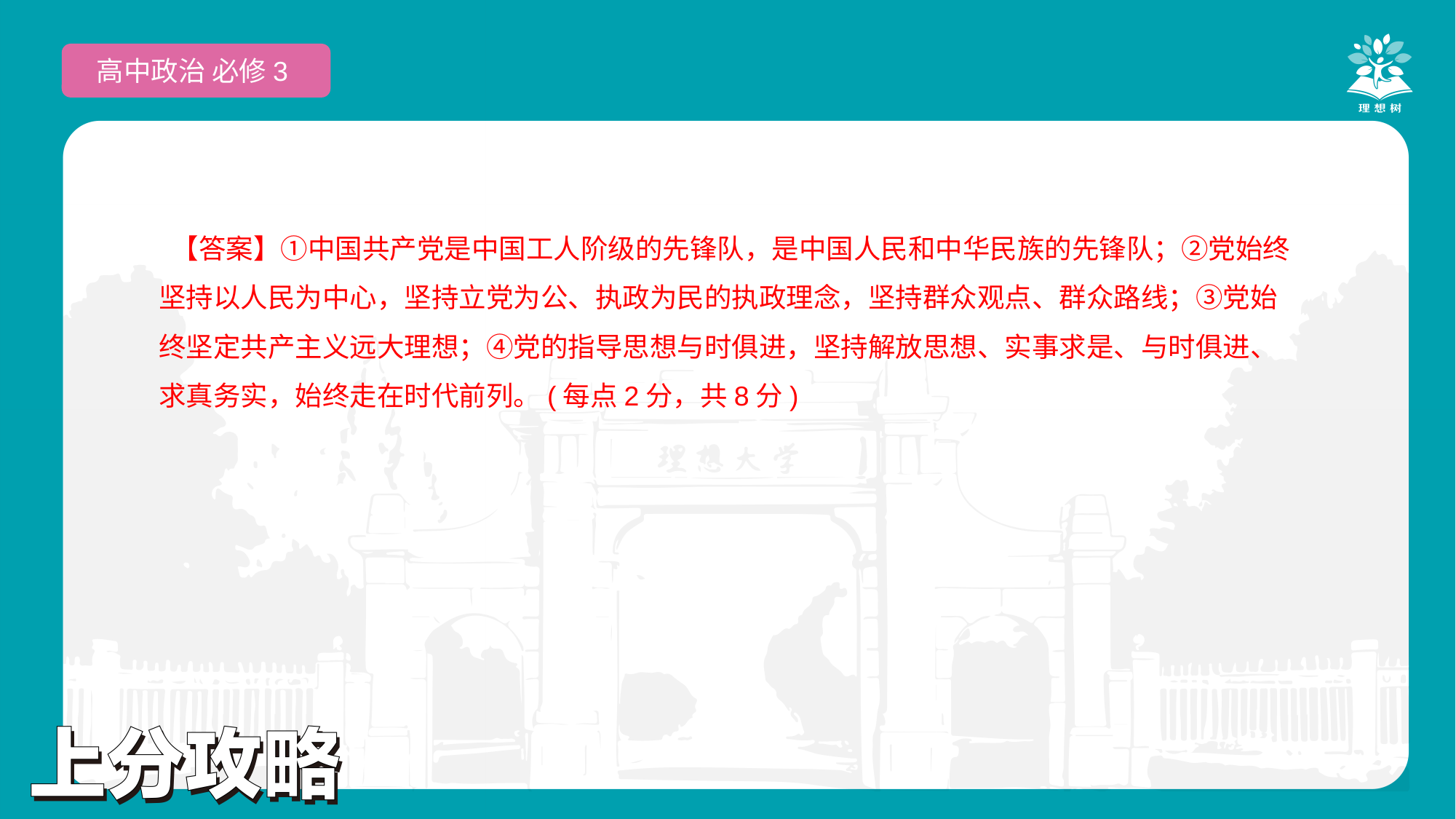

高中政治 必修3
 【答案】①中国共产党是中国工人阶级的先锋队，是中国人民和中华民族的先锋队；②党始终坚持以人民为中心，坚持立党为公、执政为民的执政理念，坚持群众观点、群众路线；③党始终坚定共产主义远大理想；④党的指导思想与时俱进，坚持解放思想、实事求是、与时俱进、求真务实，始终走在时代前列。(每点2分，共8分)